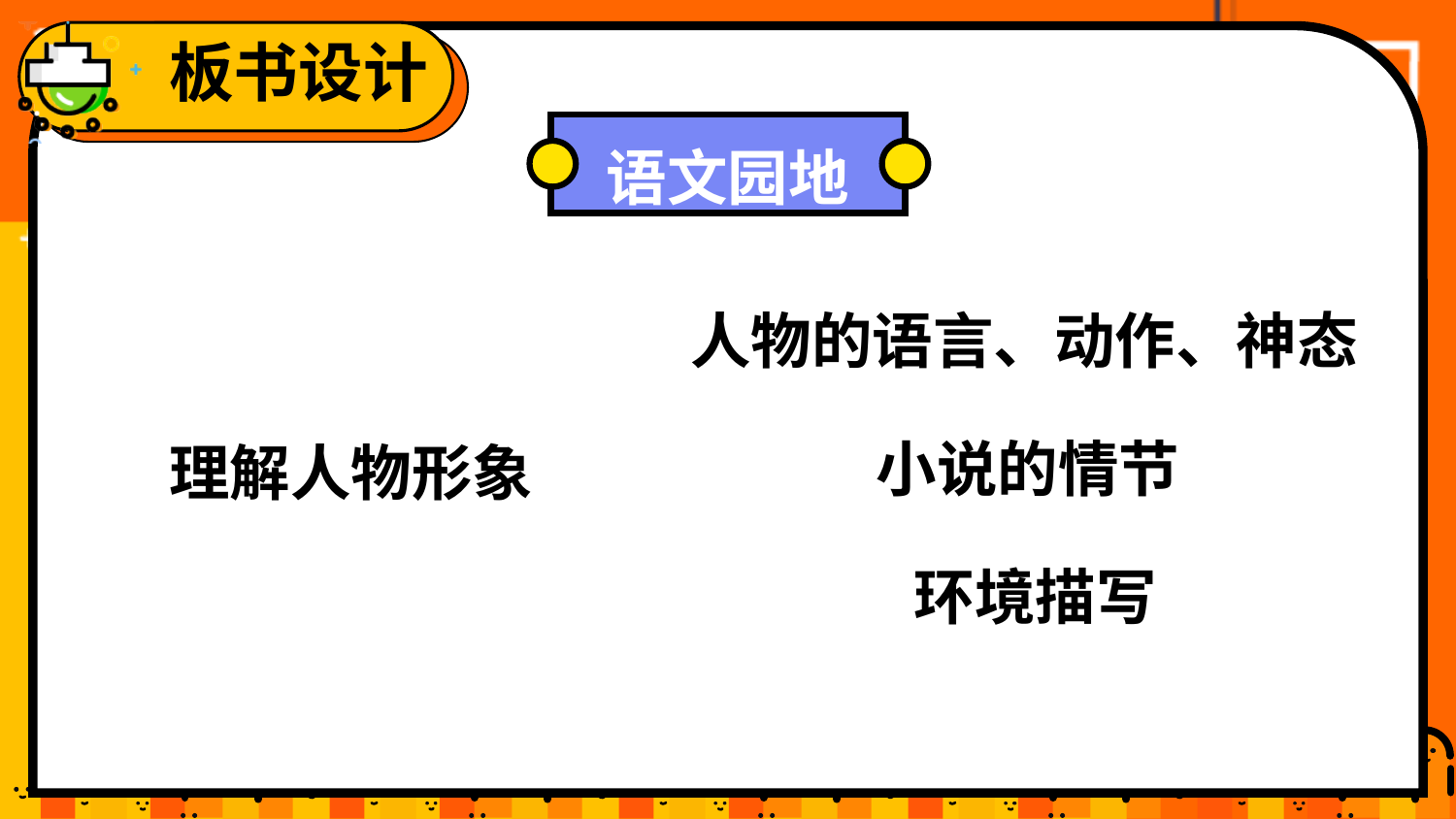

板书设计

语文园地
人物的语言、动作、神态
小说的情节
理解人物形象
环境描写